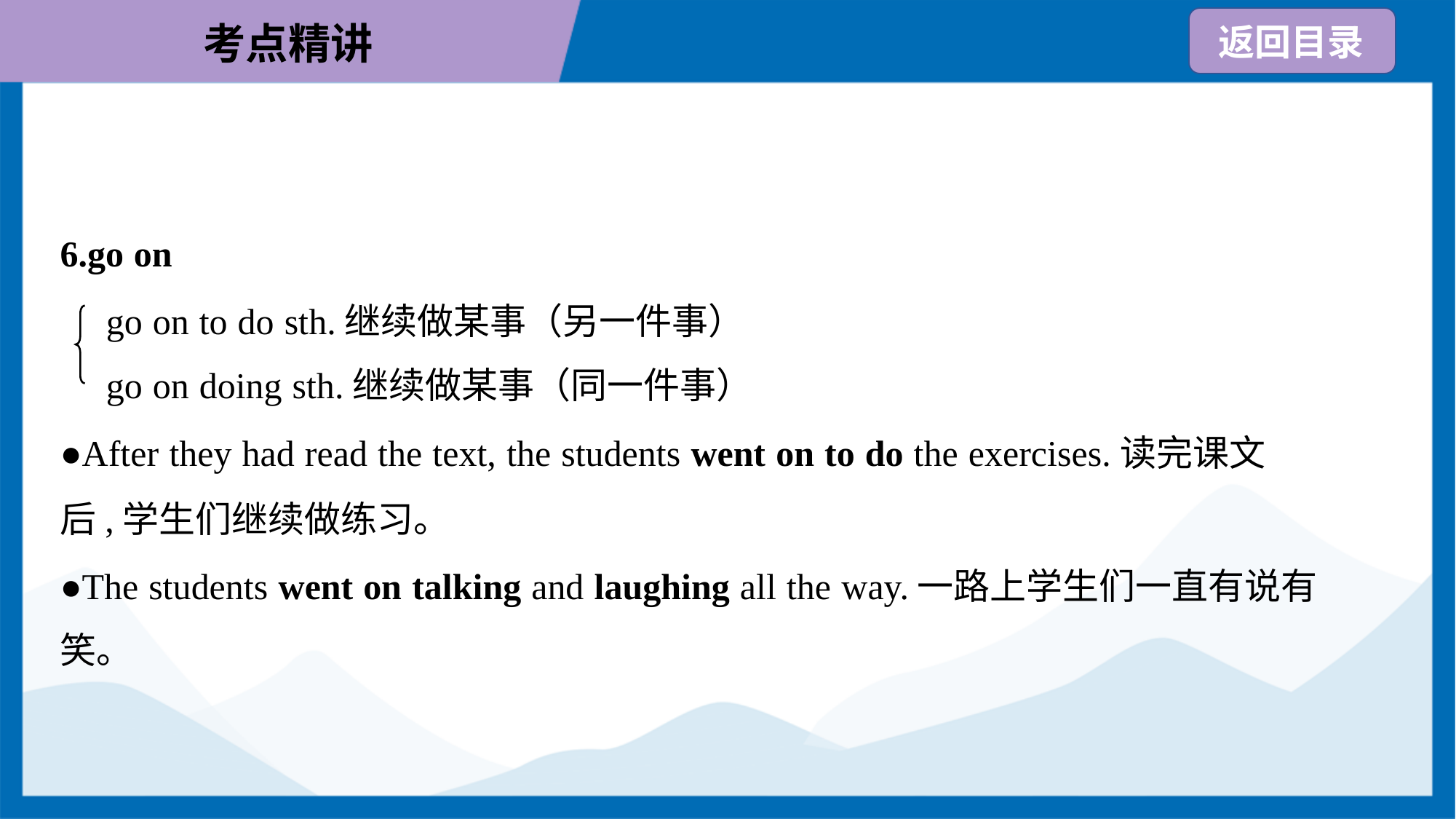

6.go on
go on to do sth.继续做某事（另一件事）
go on doing sth.继续做某事（同一件事）

●After they had read the text, the students went on to do the exercises.读完课文
后,学生们继续做练习。
●The students went on talking and laughing all the way.一路上学生们一直有说有
笑。